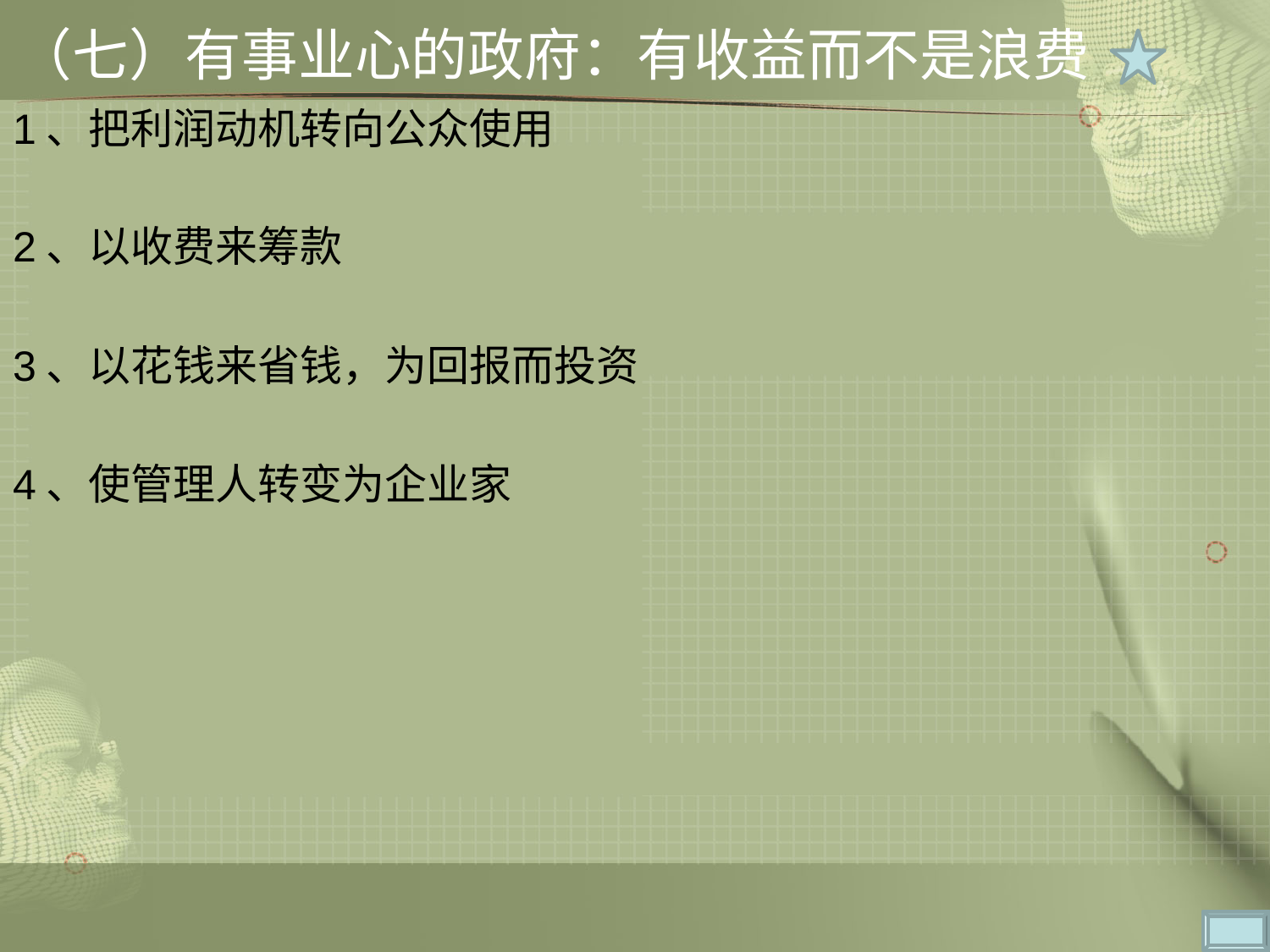

# （七）有事业心的政府：有收益而不是浪费

1、把利润动机转向公众使用

2、以收费来筹款

3、以花钱来省钱，为回报而投资

4、使管理人转变为企业家